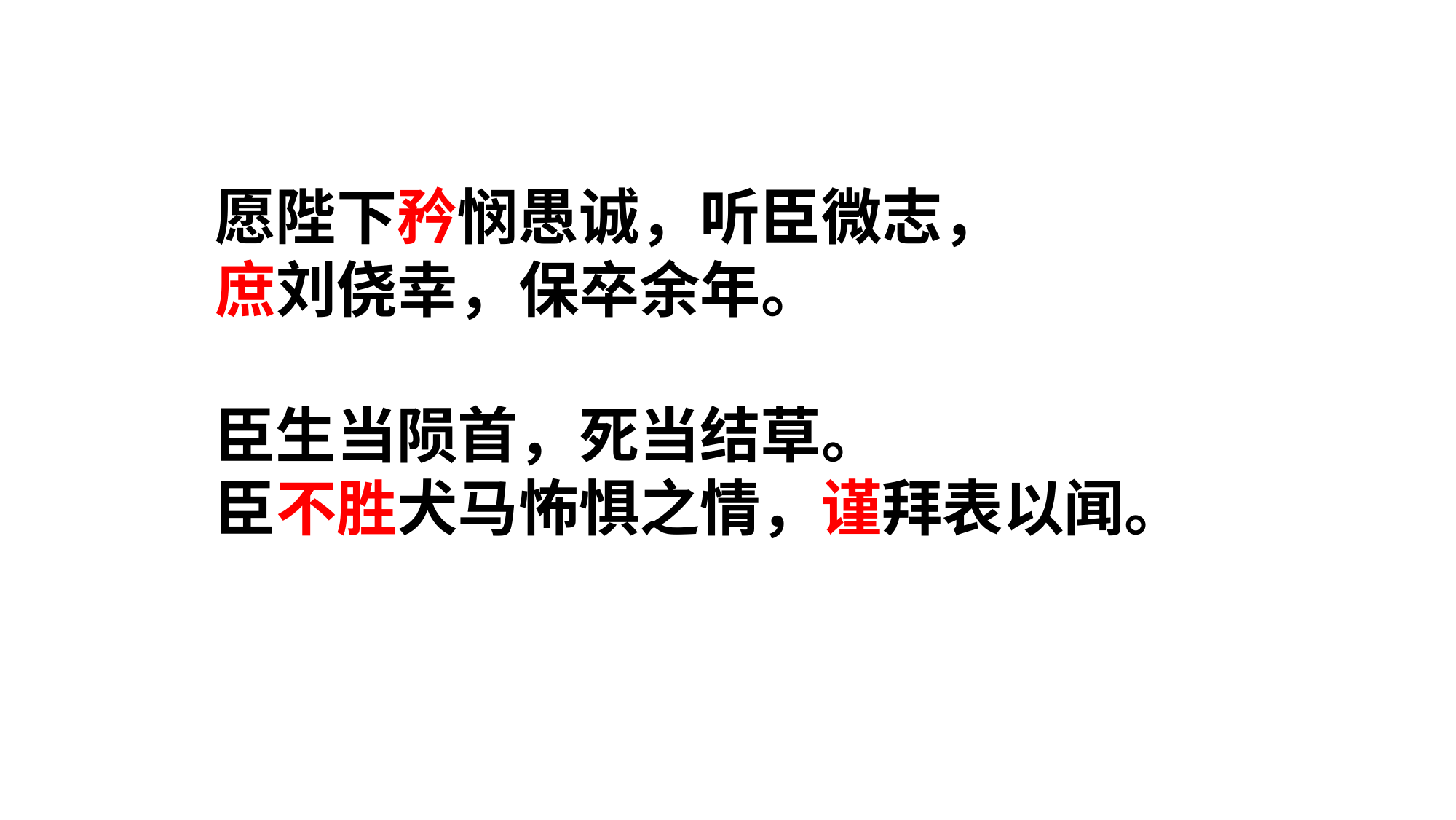

愿陛下矜悯愚诚，听臣微志，
庶刘侥幸，保卒余年。

臣生当陨首，死当结草。
臣不胜犬马怖惧之情，谨拜表以闻。